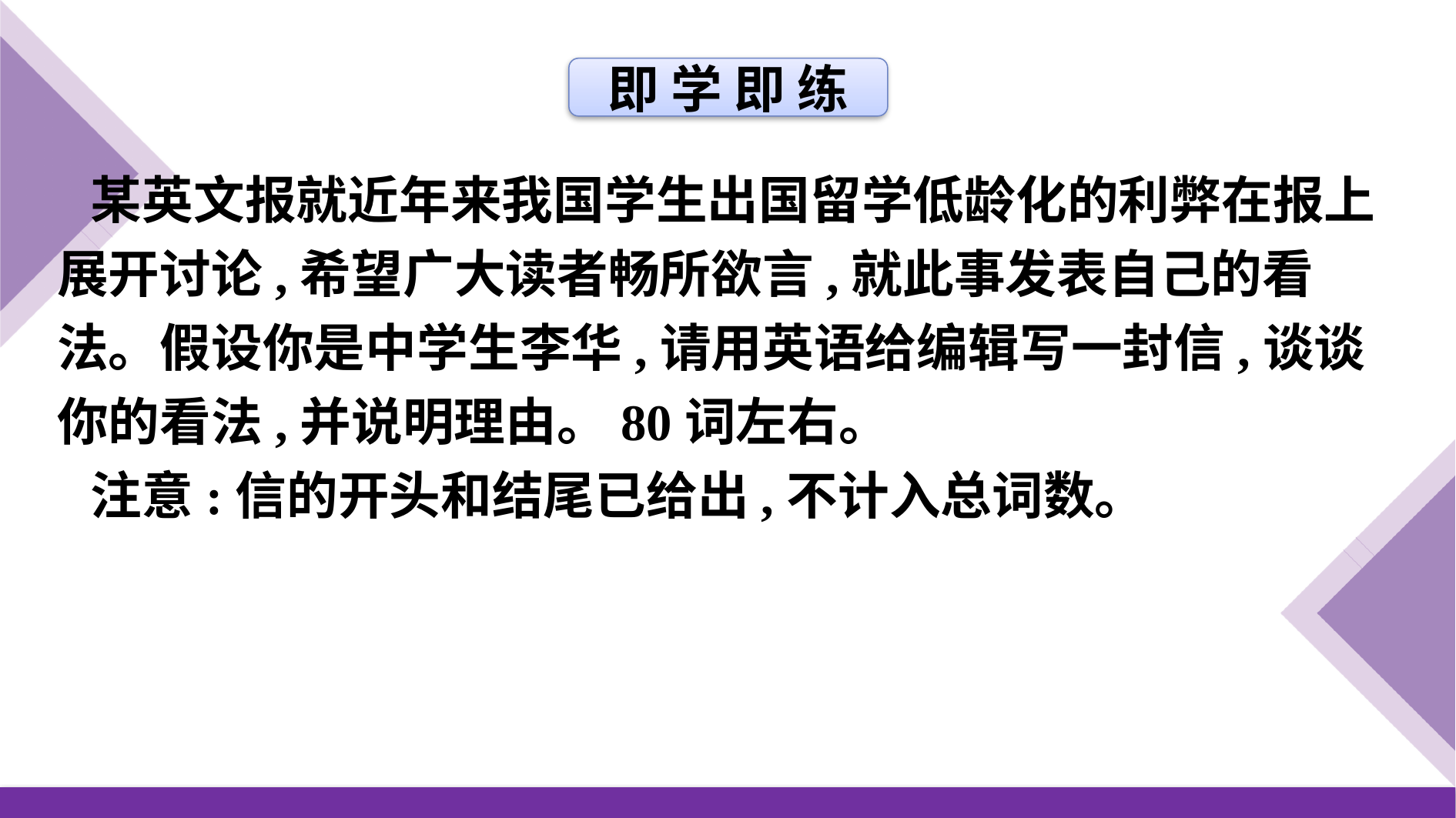

即 学 即 练
某英文报就近年来我国学生出国留学低龄化的利弊在报上展开讨论,希望广大读者畅所欲言,就此事发表自己的看法。假设你是中学生李华,请用英语给编辑写一封信,谈谈你的看法,并说明理由。80词左右。
注意:信的开头和结尾已给出,不计入总词数。